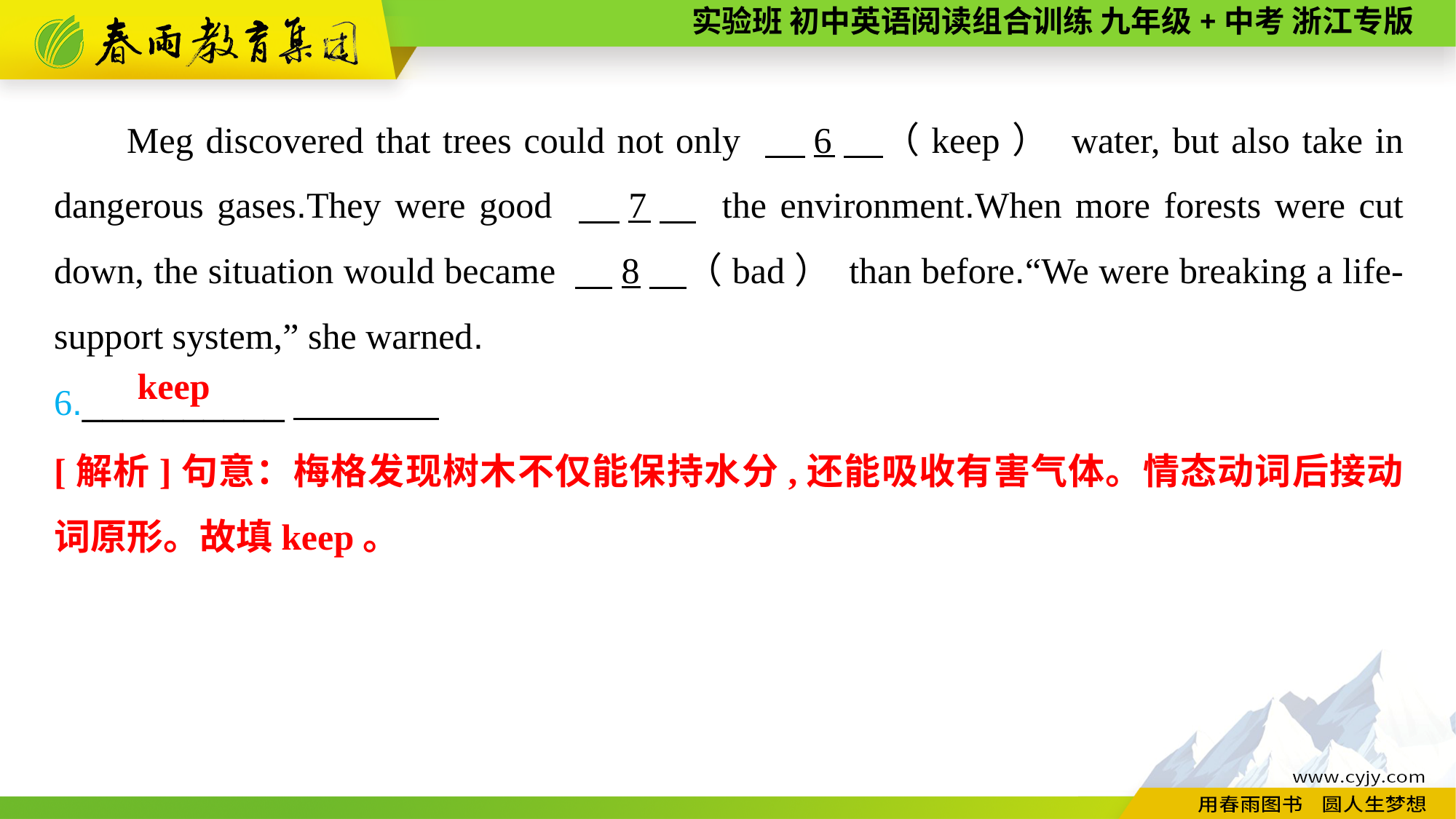

Meg discovered that trees could not only 　6　（keep） water, but also take in dangerous gases.They were good 　7　 the environment.When more forests were cut down, the situation would became 　8　（bad） than before.“We were breaking a life-support system,” she warned.
6.__________
keep
[解析]句意：梅格发现树木不仅能保持水分,还能吸收有害气体。情态动词后接动词原形。故填keep。